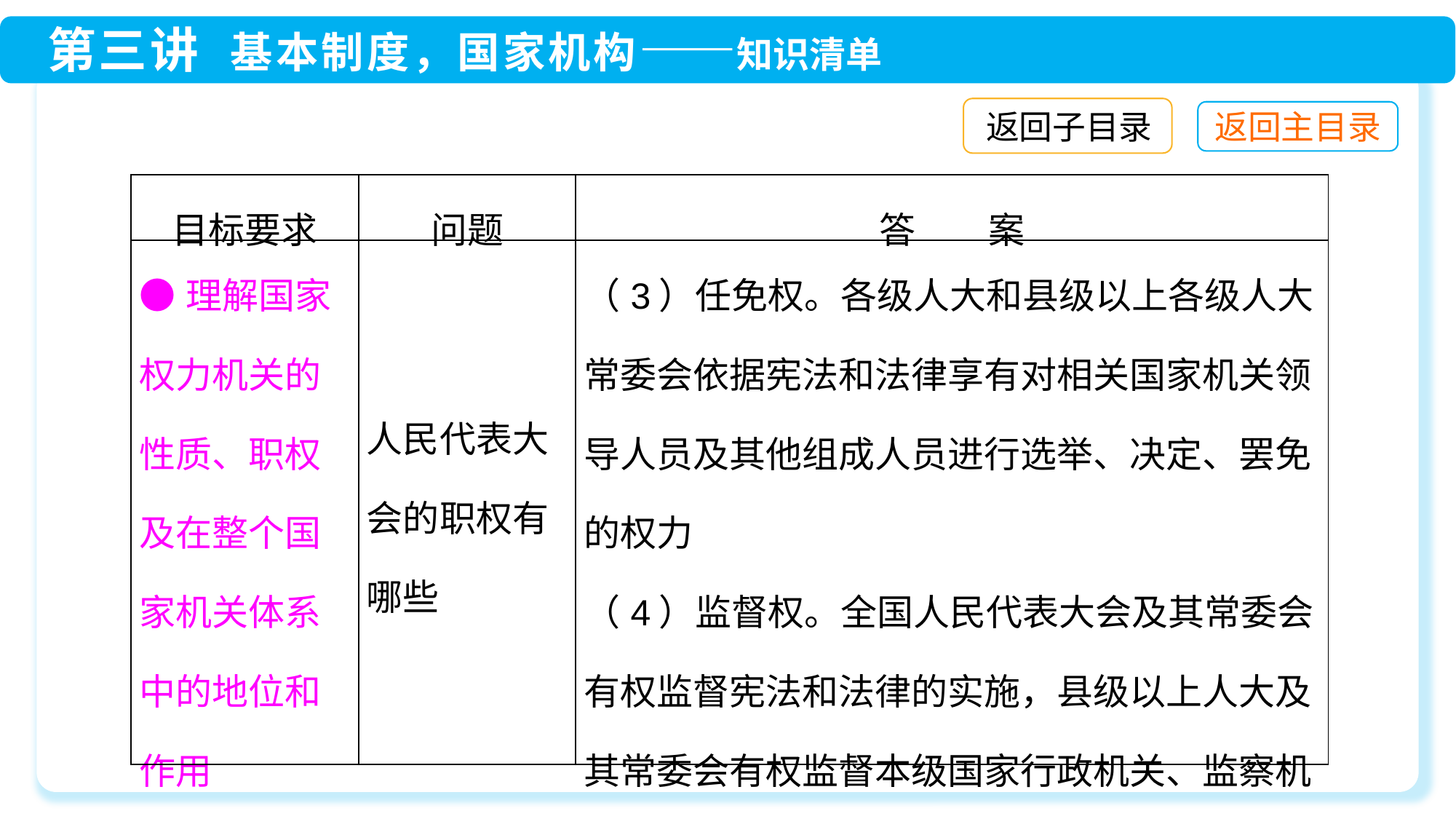

返回子目录
| 目标要求 | 问题 | 答　　案 |
| --- | --- | --- |
| ●理解国家权力机关的性质、职权及在整个国家机关体系中的地位和作用 | 人民代表大会的职权有哪些 | （3）任免权。各级人大和县级以上各级人大常委会依据宪法和法律享有对相关国家机关领导人员及其他组成人员进行选举、决定、罢免的权力 （4）监督权。全国人民代表大会及其常委会有权监督宪法和法律的实施，县级以上人大及其常委会有权监督本级国家行政机关、监察机关、审判机关、检察机关的工作 |